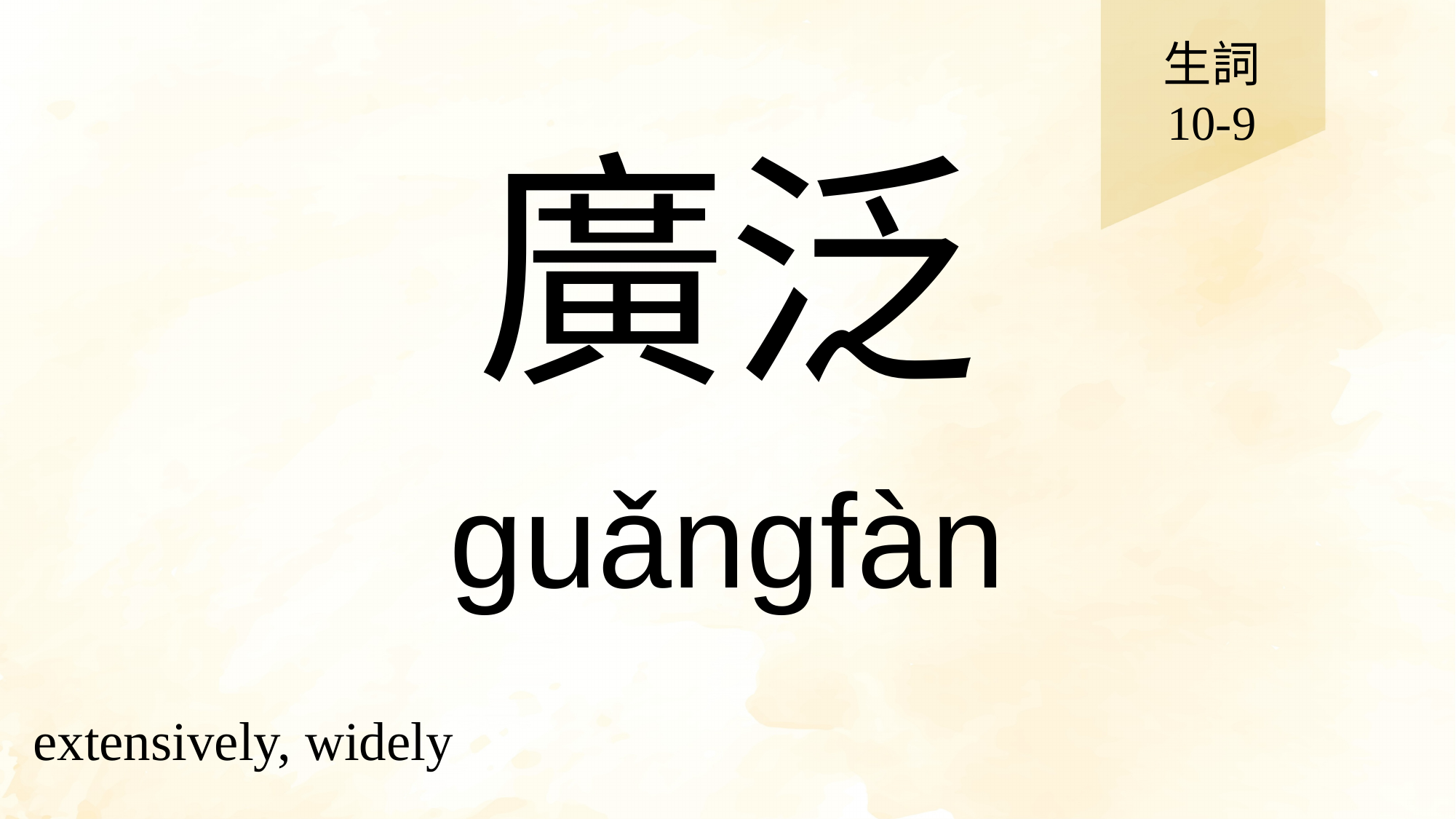

生詞
10-9
# 廣泛
guǎngfàn
extensively, widely